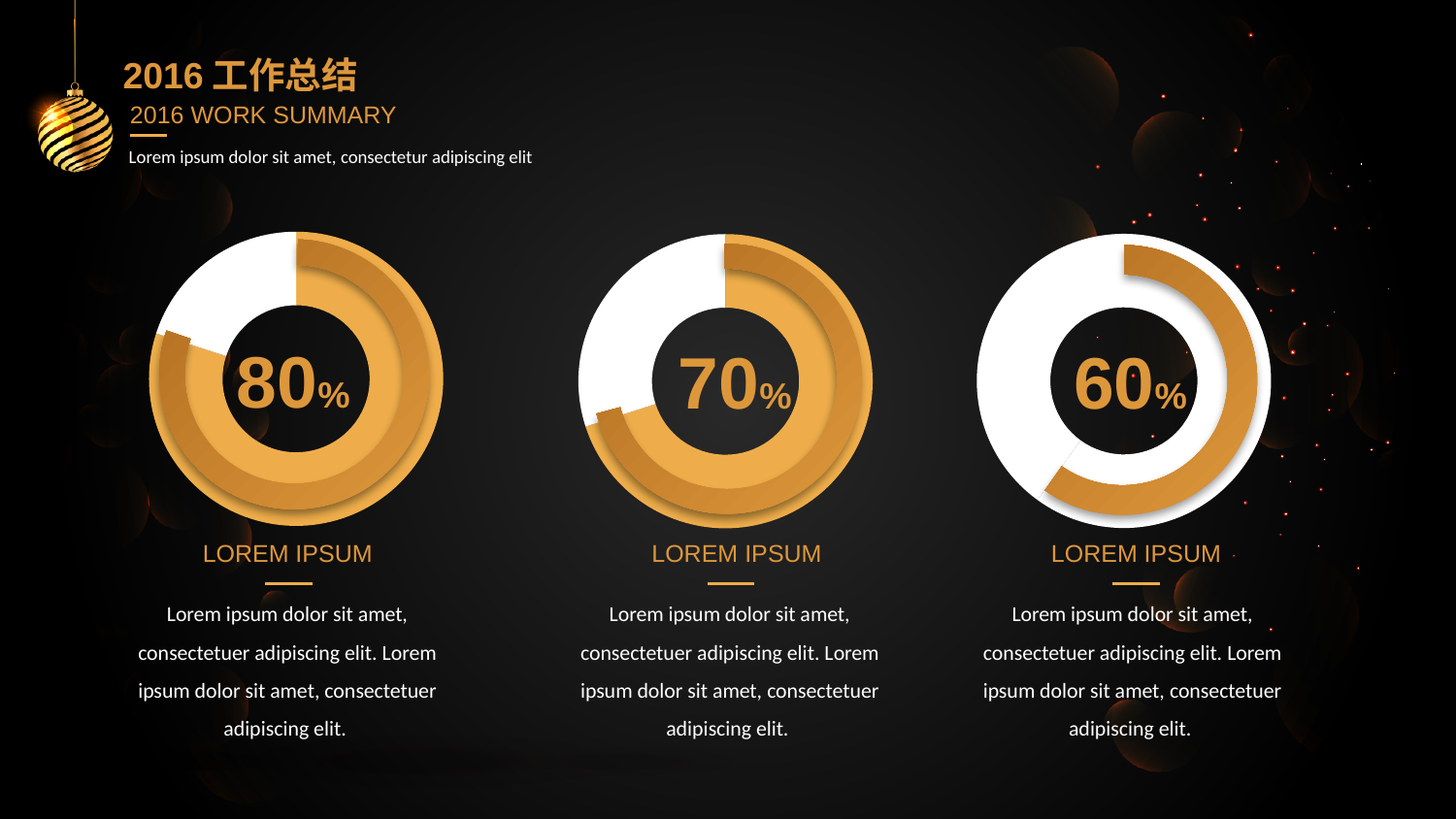

2016工作总结
2016 WORK SUMMARY
Lorem ipsum dolor sit amet, consectetur adipiscing elit

### Chart

| Category | 销售额 |
|---|---|
| 第一季度 | 8.0 |
| 第二季度 | 2.0 |

### Chart

| Category | 销售额 |
|---|---|
| 第一季度 | 6.0 |
| 第二季度 | 4.0 |

### Chart

| Category | 销售额 |
|---|---|
| 第一季度 | 7.0 |
| 第二季度 | 3.0 |

80%
70%
60%
LOREM IPSUM
LOREM IPSUM
LOREM IPSUM
Lorem ipsum dolor sit amet, consectetuer adipiscing elit. Lorem ipsum dolor sit amet, consectetuer adipiscing elit.
Lorem ipsum dolor sit amet, consectetuer adipiscing elit. Lorem ipsum dolor sit amet, consectetuer adipiscing elit.
Lorem ipsum dolor sit amet, consectetuer adipiscing elit. Lorem ipsum dolor sit amet, consectetuer adipiscing elit.